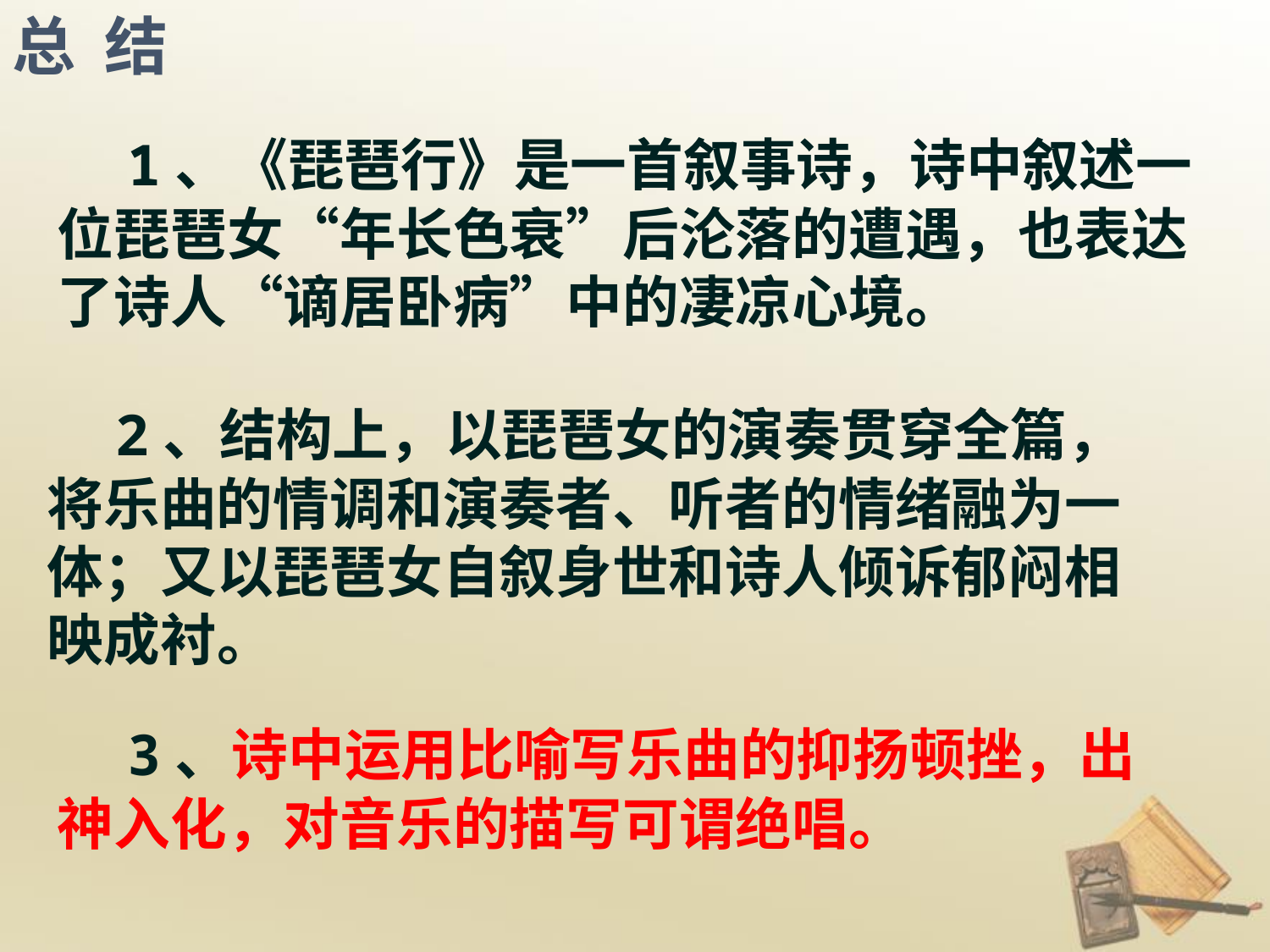

总  结
    1、《琵琶行》是一首叙事诗，诗中叙述一位琵琶女“年长色衰”后沦落的遭遇，也表达了诗人“谪居卧病”中的凄凉心境。
    2、结构上，以琵琶女的演奏贯穿全篇，将乐曲的情调和演奏者、听者的情绪融为一体；又以琵琶女自叙身世和诗人倾诉郁闷相映成衬。

    3、诗中运用比喻写乐曲的抑扬顿挫，出神入化，对音乐的描写可谓绝唱。